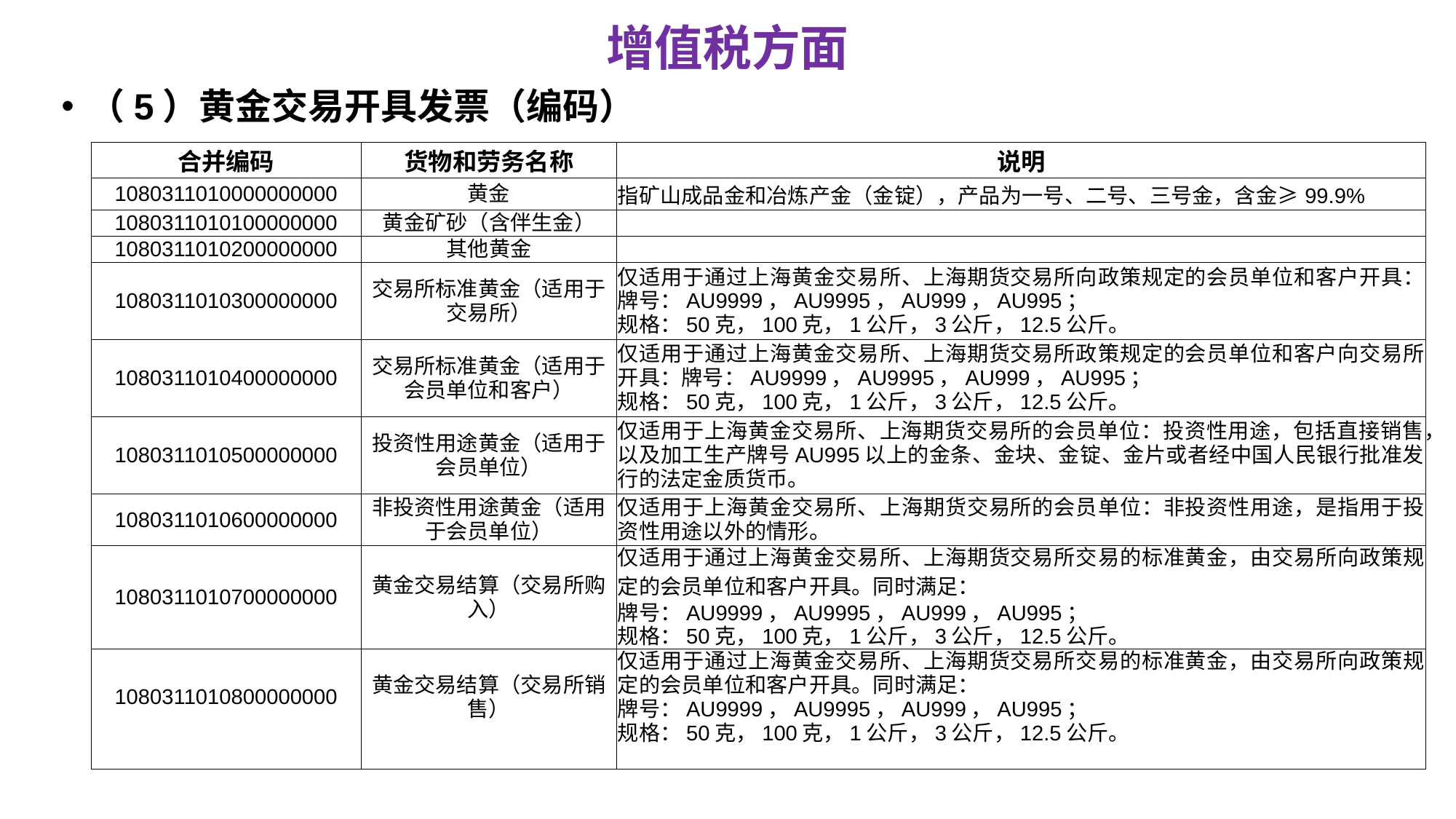

# 增值税方面
（5）黄金交易开具发票（编码）

| 合并编码 | 货物和劳务名称 | 说明 |
| --- | --- | --- |
| 1080311010000000000 | 黄金 | 指矿山成品金和冶炼产金（金锭），产品为一号、二号、三号金，含金≥99.9% |
| 1080311010100000000 | 黄金矿砂（含伴生金） |  |
| 1080311010200000000 | 其他黄金 |  |
| 1080311010300000000 | 交易所标准黄金（适用于交易所） | 仅适用于通过上海黄金交易所、上海期货交易所向政策规定的会员单位和客户开具：牌号：AU9999，AU9995，AU999，AU995； 规格：50克，100克，1公斤，3公斤，12.5公斤。 |
| 1080311010400000000 | 交易所标准黄金（适用于会员单位和客户） | 仅适用于通过上海黄金交易所、上海期货交易所政策规定的会员单位和客户向交易所开具：牌号：AU9999，AU9995，AU999，AU995； 规格：50克，100克，1公斤，3公斤，12.5公斤。 |
| 1080311010500000000 | 投资性用途黄金（适用于会员单位） | 仅适用于上海黄金交易所、上海期货交易所的会员单位：投资性用途，包括直接销售，以及加工生产牌号AU995以上的金条、金块、金锭、金片或者经中国人民银行批准发行的法定金质货币。 |
| 1080311010600000000 | 非投资性用途黄金（适用于会员单位） | 仅适用于上海黄金交易所、上海期货交易所的会员单位：非投资性用途，是指用于投资性用途以外的情形。 |
| 1080311010700000000 | 黄金交易结算（交易所购入） | 仅适用于通过上海黄金交易所、上海期货交易所交易的标准黄金，由交易所向政策规定的会员单位和客户开具。同时满足： 牌号：AU9999，AU9995，AU999，AU995； 规格：50克，100克，1公斤，3公斤，12.5公斤。 |
| 1080311010800000000 | 黄金交易结算（交易所销售） | 仅适用于通过上海黄金交易所、上海期货交易所交易的标准黄金，由交易所向政策规定的会员单位和客户开具。同时满足： 牌号：AU9999，AU9995，AU999，AU995； 规格：50克，100克，1公斤，3公斤，12.5公斤。 |